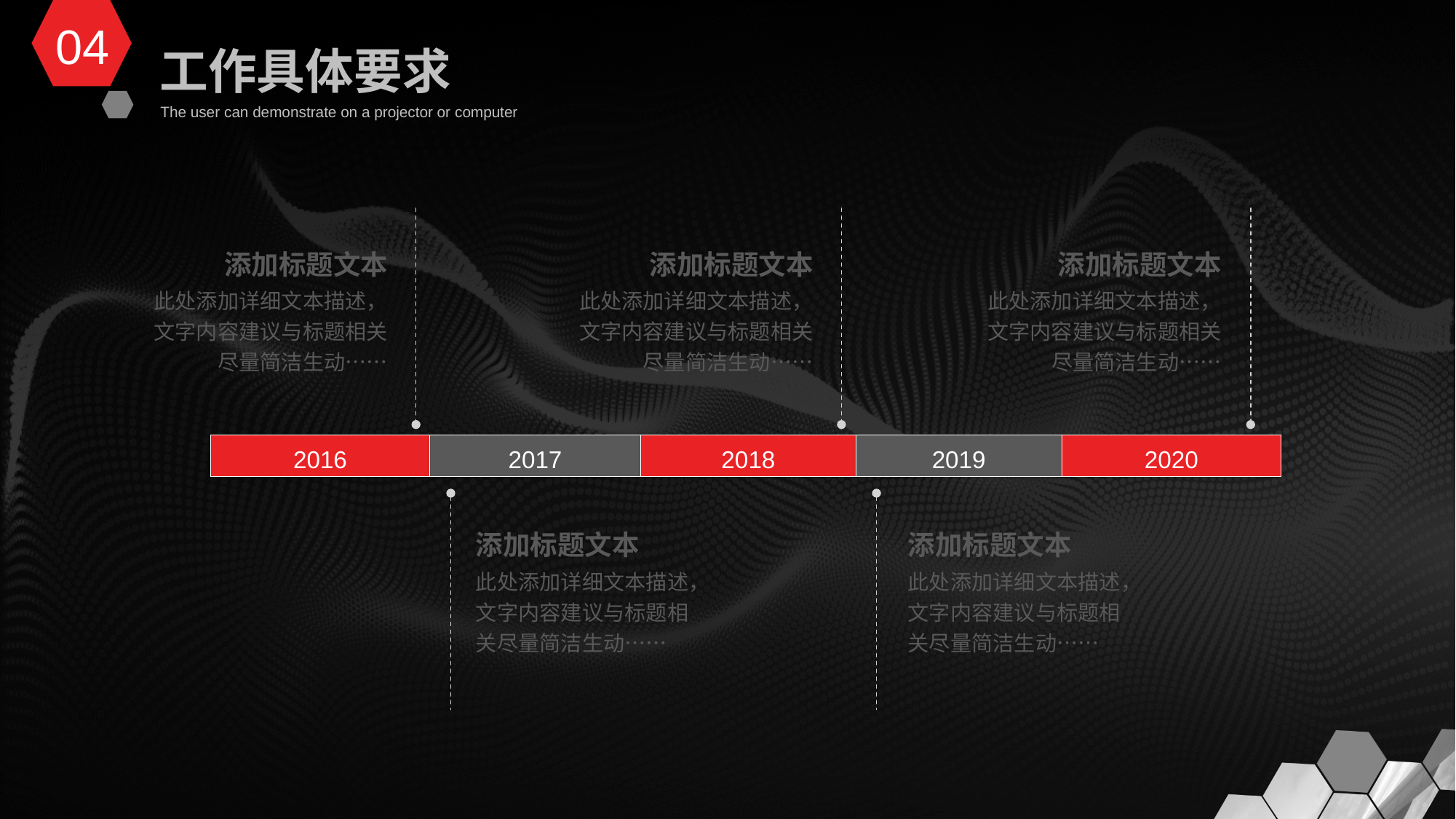

04
工作具体要求
The user can demonstrate on a projector or computer
2016
2017
2018
2019
2020
添加标题文本
此处添加详细文本描述，文字内容建议与标题相关尽量简洁生动……
添加标题文本
此处添加详细文本描述，文字内容建议与标题相关尽量简洁生动……
添加标题文本
此处添加详细文本描述，文字内容建议与标题相关尽量简洁生动……
添加标题文本
此处添加详细文本描述，文字内容建议与标题相关尽量简洁生动……
添加标题文本
此处添加详细文本描述，文字内容建议与标题相关尽量简洁生动……